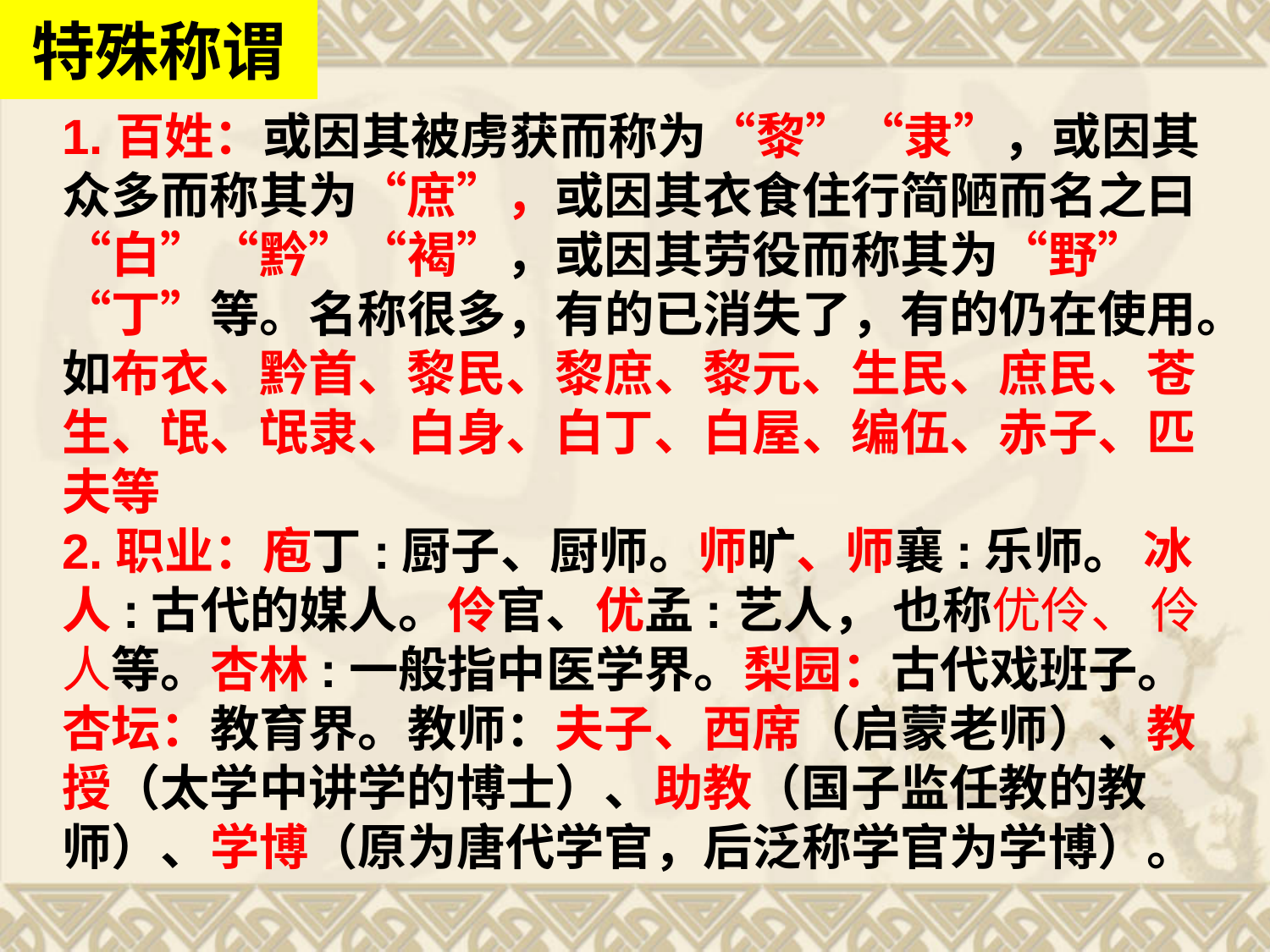

特殊称谓
1.百姓：或因其被虏获而称为“黎”“隶”，或因其众多而称其为“庶”，或因其衣食住行简陋而名之曰“白”“黔”“褐”，或因其劳役而称其为“野”“丁”等。名称很多，有的已消失了，有的仍在使用。如布衣、黔首、黎民、黎庶、黎元、生民、庶民、苍生、氓、氓隶、白身、白丁、白屋、编伍、赤子、匹夫等
2.职业：庖丁:厨子、厨师。师旷、师襄:乐师。 冰人:古代的媒人。伶官、优孟:艺人， 也称优伶、 伶人等。杏林:一般指中医学界。梨园：古代戏班子。杏坛：教育界。教师：夫子、西席（启蒙老师）、教授（太学中讲学的博士）、助教（国子监任教的教师）、学博（原为唐代学官，后泛称学官为学博）。